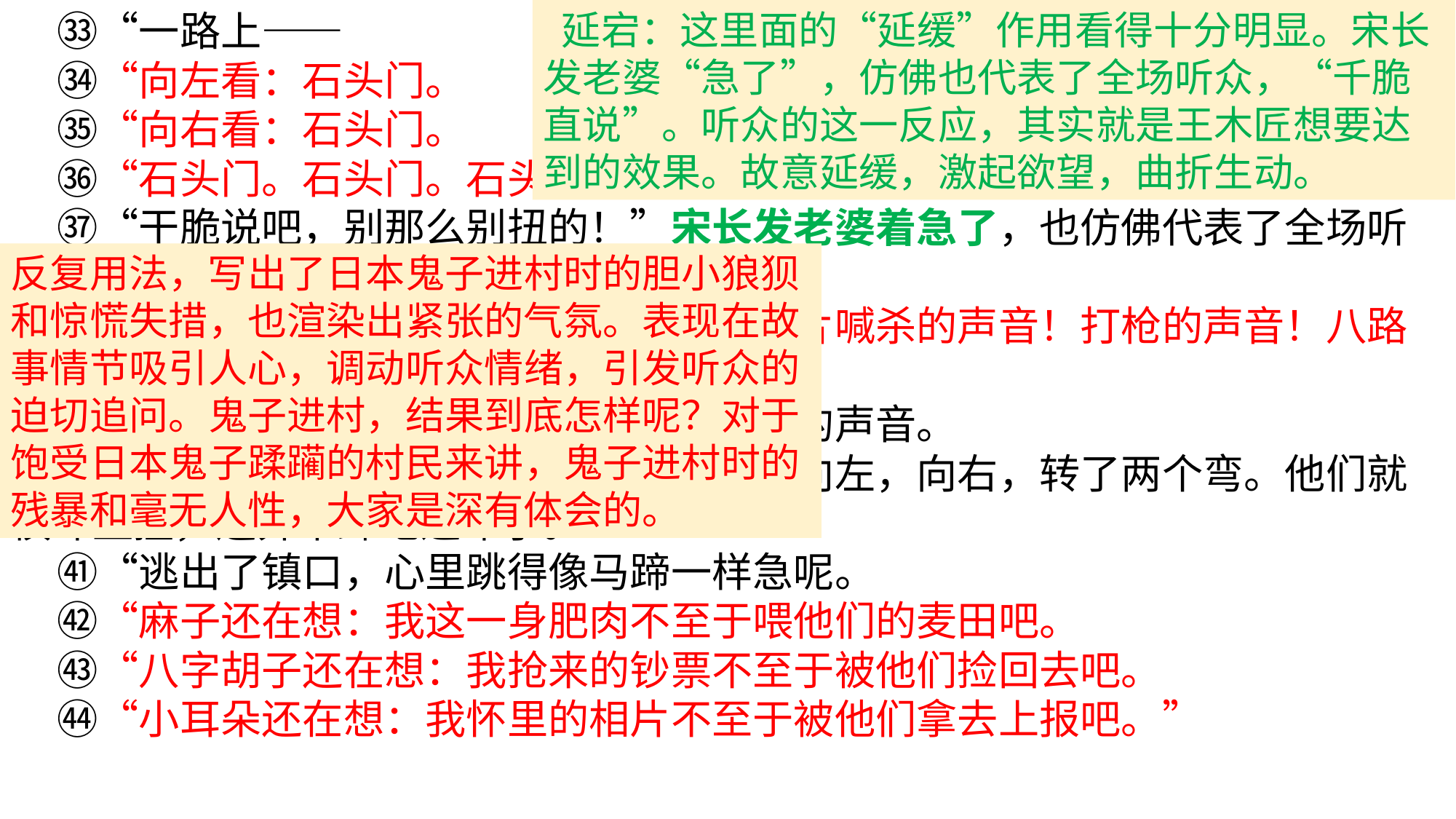

㉝“一路上——
    ㉞“向左看：石头门。
    ㉟“向右看：石头门。
    ㊱“石头门。石头门。石头门。”
    ㊲“干脆说吧，别那么别扭的！”宋长发老婆着急了，也仿佛代表了全场听众。
    ㊳“他们的脸都白了。听，四面山头上一片喊杀的声音！打枪的声音！八路吧？看，山头上那么多人呢，糟了！糟了！”
    ㊴“好了！好了！”谁的声音？仿佛大家的声音。
    ㊵“他们勒转了马头，死命踢着马肚皮，向左，向右，转了两个弯。他们就横冲直撞，连奔带蹿地逃命了。
    ㊶“逃出了镇口，心里跳得像马蹄一样急呢。
    ㊷“麻子还在想：我这一身肥肉不至于喂他们的麦田吧。
    ㊸“八字胡子还在想：我抢来的钞票不至于被他们捡回去吧。
    ㊹“小耳朵还在想：我怀里的相片不至于被他们拿去上报吧。”
 延宕：这里面的“延缓”作用看得十分明显。宋长发老婆“急了”，仿佛也代表了全场听众，“千脆直说”。听众的这一反应，其实就是王木匠想要达到的效果。故意延缓，激起欲望，曲折生动。
反复用法，写出了日本鬼子进村时的胆小狼狈和惊慌失措，也渲染出紧张的气氛。表现在故事情节吸引人心，调动听众情绪，引发听众的迫切追问。鬼子进村，结果到底怎样呢？对于饱受日本鬼子蹂躏的村民来讲，鬼子进村时的残暴和毫无人性，大家是深有体会的。